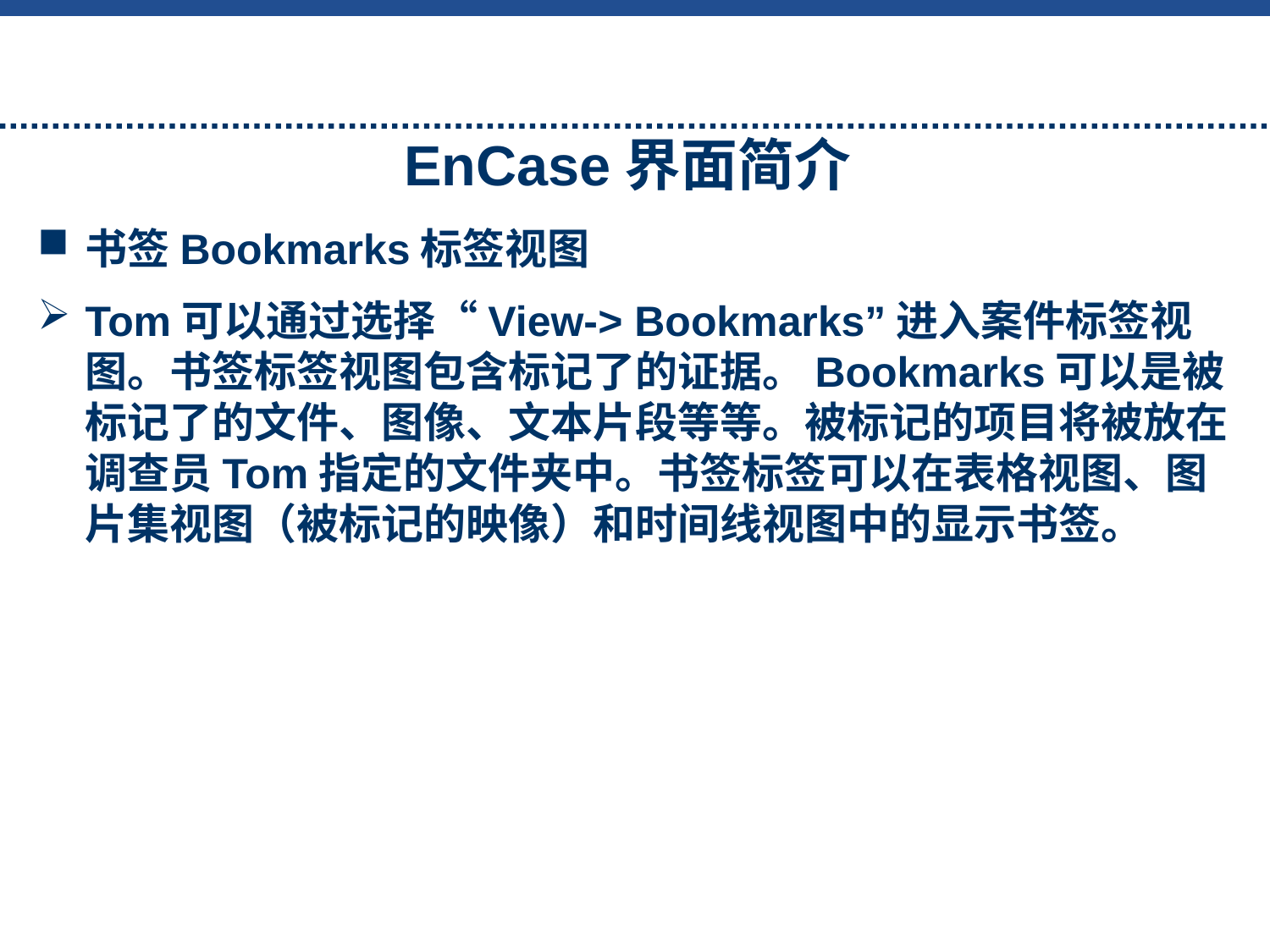

EnCase界面简介
书签Bookmarks标签视图
Tom可以通过选择“View-> Bookmarks”进入案件标签视图。书签标签视图包含标记了的证据。Bookmarks可以是被标记了的文件、图像、文本片段等等。被标记的项目将被放在调查员Tom指定的文件夹中。书签标签可以在表格视图、图片集视图（被标记的映像）和时间线视图中的显示书签。